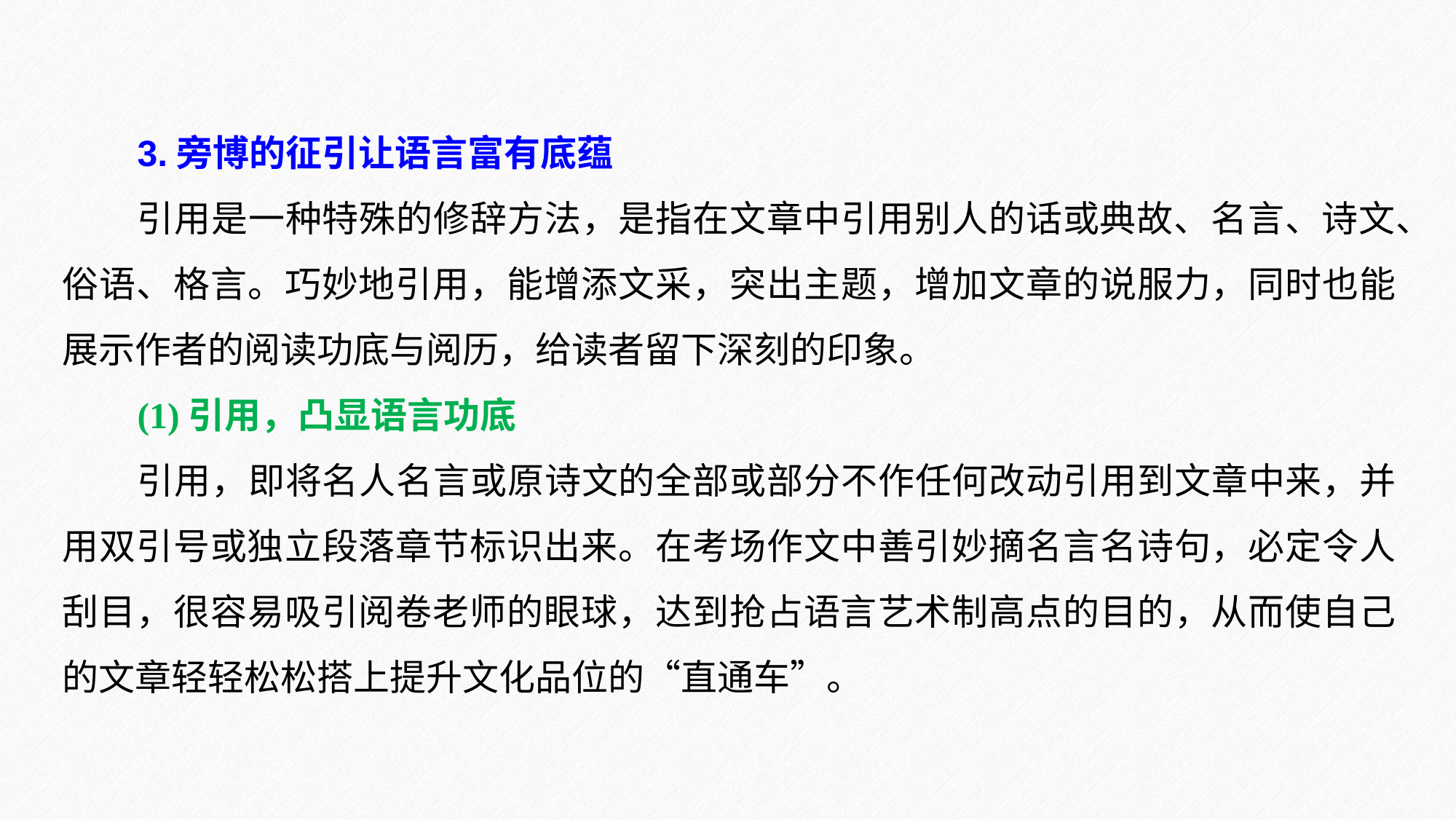

3.旁博的征引让语言富有底蕴
引用是一种特殊的修辞方法，是指在文章中引用别人的话或典故、名言、诗文、俗语、格言。巧妙地引用，能增添文采，突出主题，增加文章的说服力，同时也能展示作者的阅读功底与阅历，给读者留下深刻的印象。
(1)引用，凸显语言功底
引用，即将名人名言或原诗文的全部或部分不作任何改动引用到文章中来，并用双引号或独立段落章节标识出来。在考场作文中善引妙摘名言名诗句，必定令人刮目，很容易吸引阅卷老师的眼球，达到抢占语言艺术制高点的目的，从而使自己的文章轻轻松松搭上提升文化品位的“直通车”。